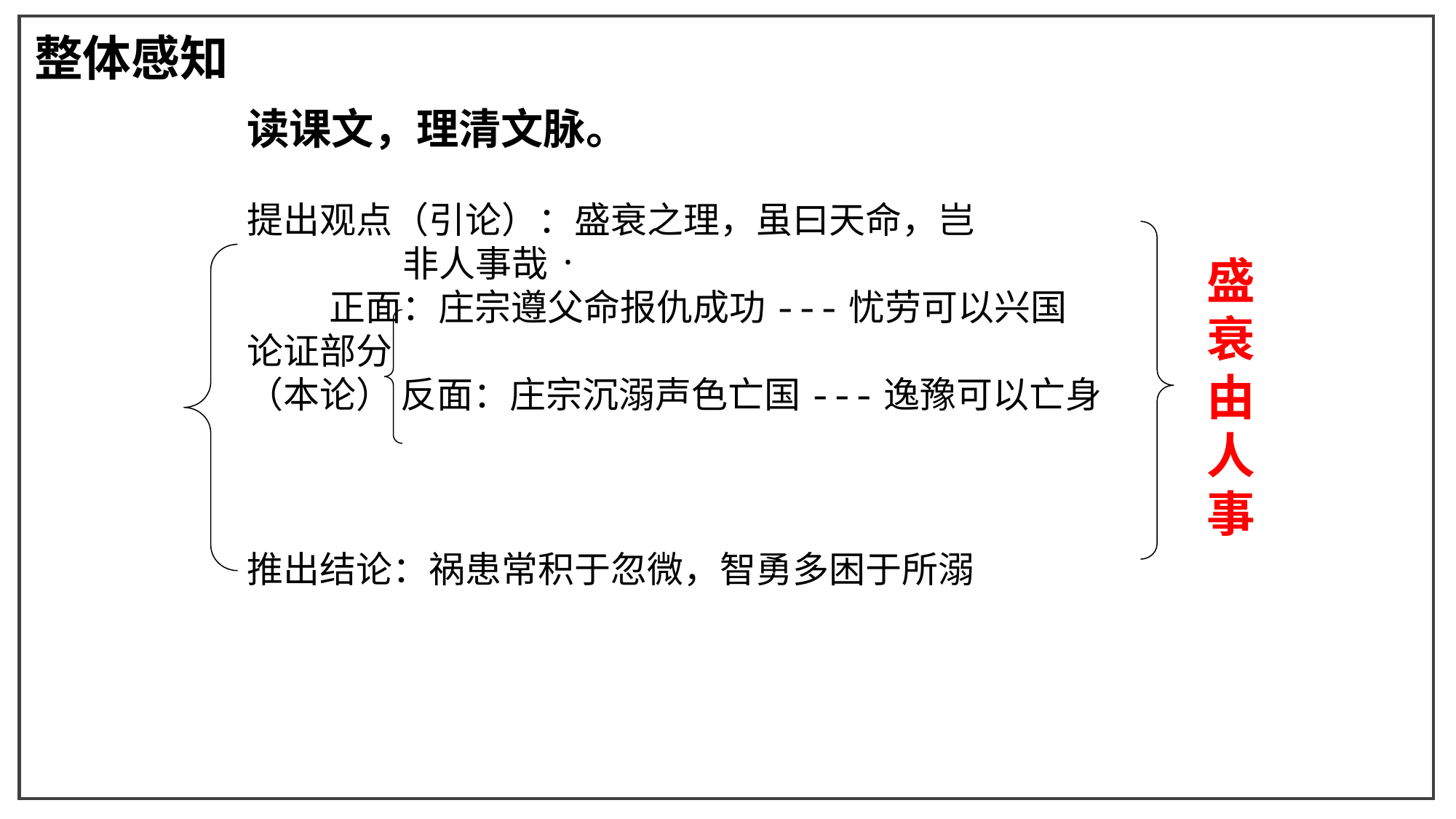

整体感知
读课文，理清文脉。

提出观点（引论）：盛衰之理，虽曰天命，岂
                  非人事哉
         正面：庄宗遵父命报仇成功---忧劳可以兴国
论证部分
（本论） 反面：庄宗沉溺声色亡国---逸豫可以亡身

推出结论：祸患常积于忽微，智勇多困于所溺

.

盛
衰
由
人
事